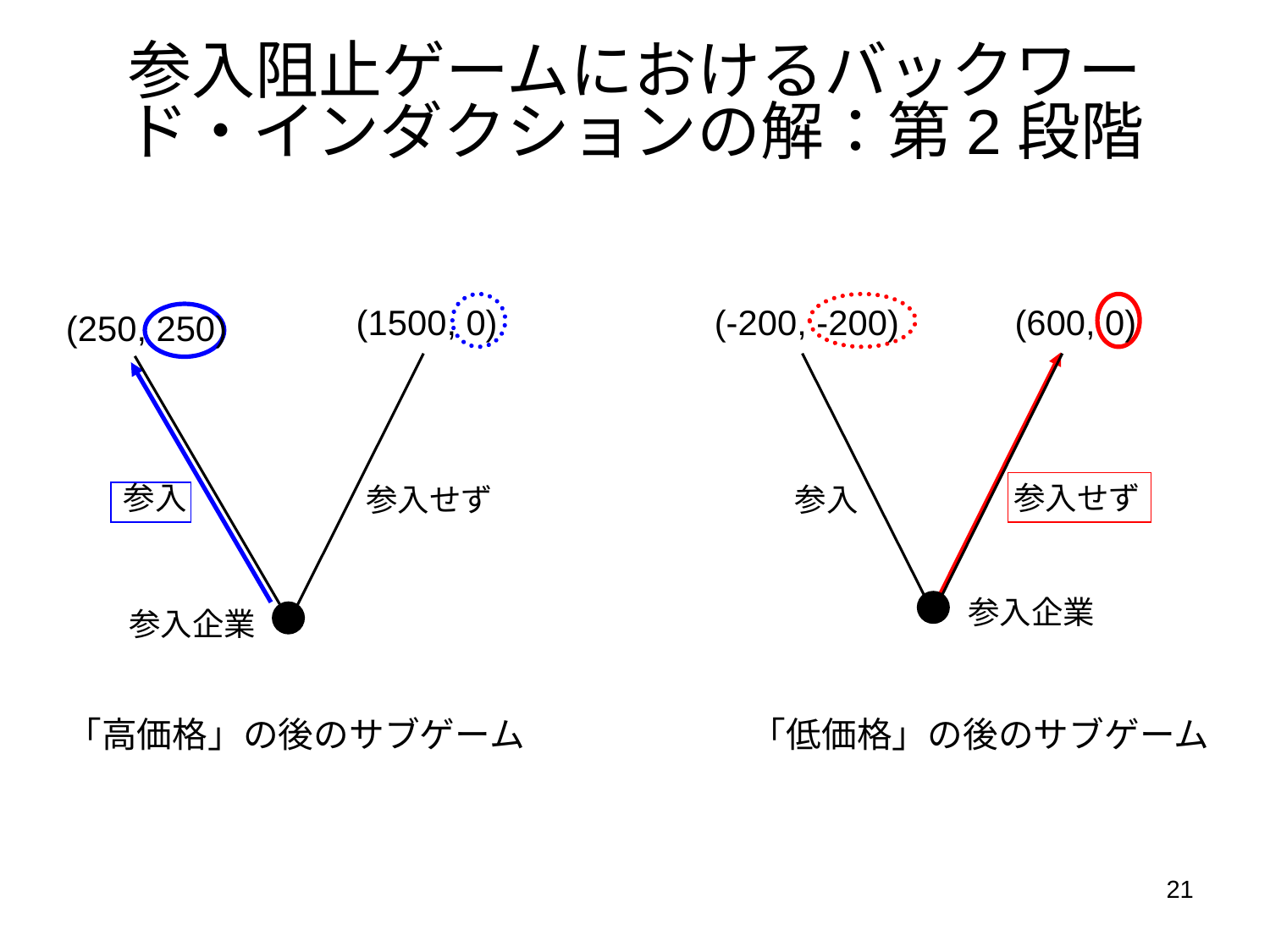

参入阻止ゲームにおけるバックワード・インダクションの解：第2段階
(1500, 0)
(-200, -200)
(600, 0)

(250, 250)

参入
参入せず

参入せず
参入

参入企業

参入企業

「高価格」の後のサブゲーム
「低価格」の後のサブゲーム
21